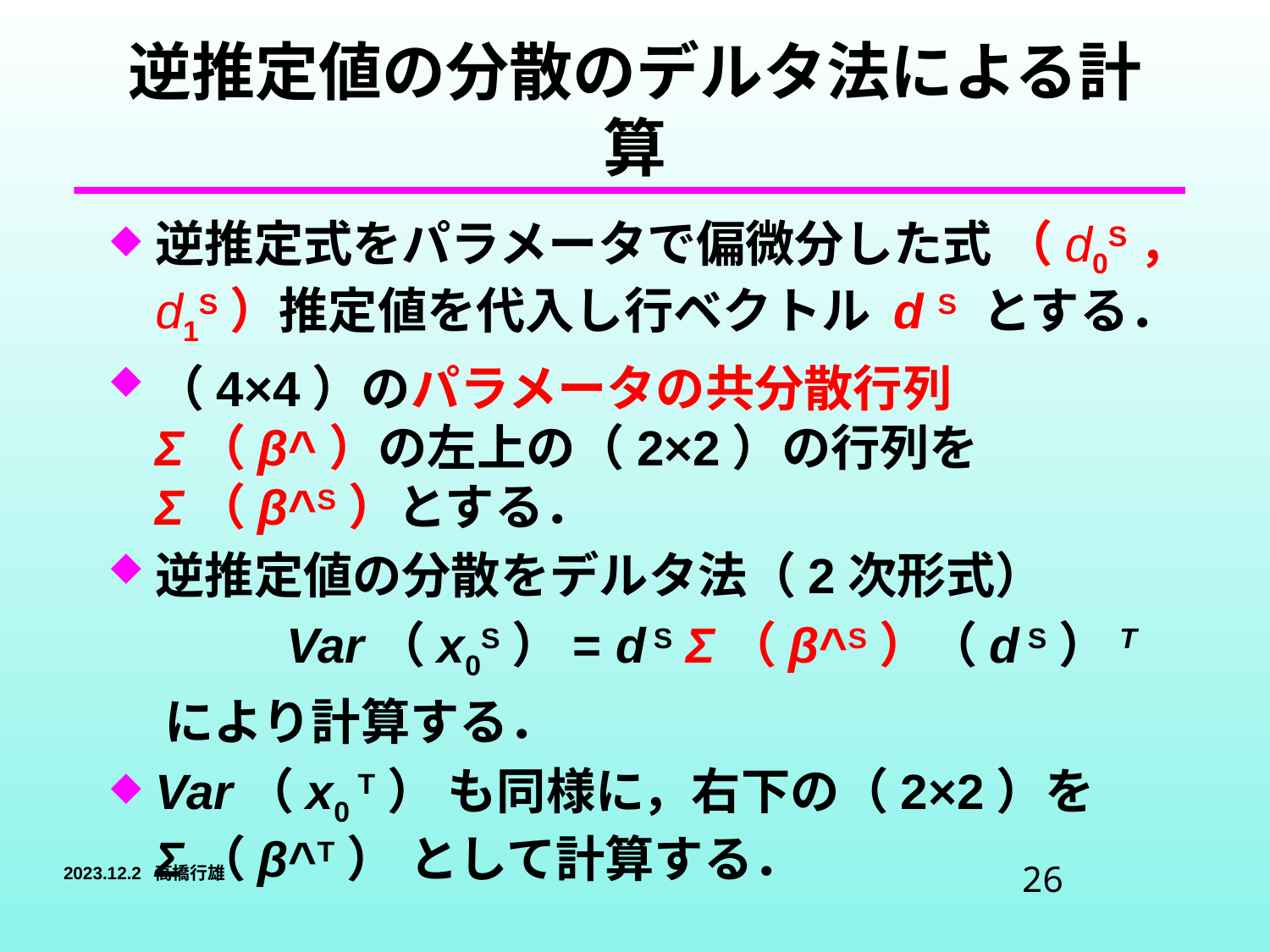

# 逆推定値の分散のデルタ法による計算
逆推定式をパラメータで偏微分した式 （d0S， d1S）推定値を代入し行ベクトル d S とする．
（4×4）のパラメータの共分散行列 Σ（β^）の左上の（2×2）の行列を Σ（β^S）とする．
逆推定値の分散をデルタ法（2次形式）
             Var（x0S）= d S Σ（β^S）（d S）T
    により計算する．
Var（x0 T） も同様に，右下の（2×2）を Σ（β^T）	として計算する．